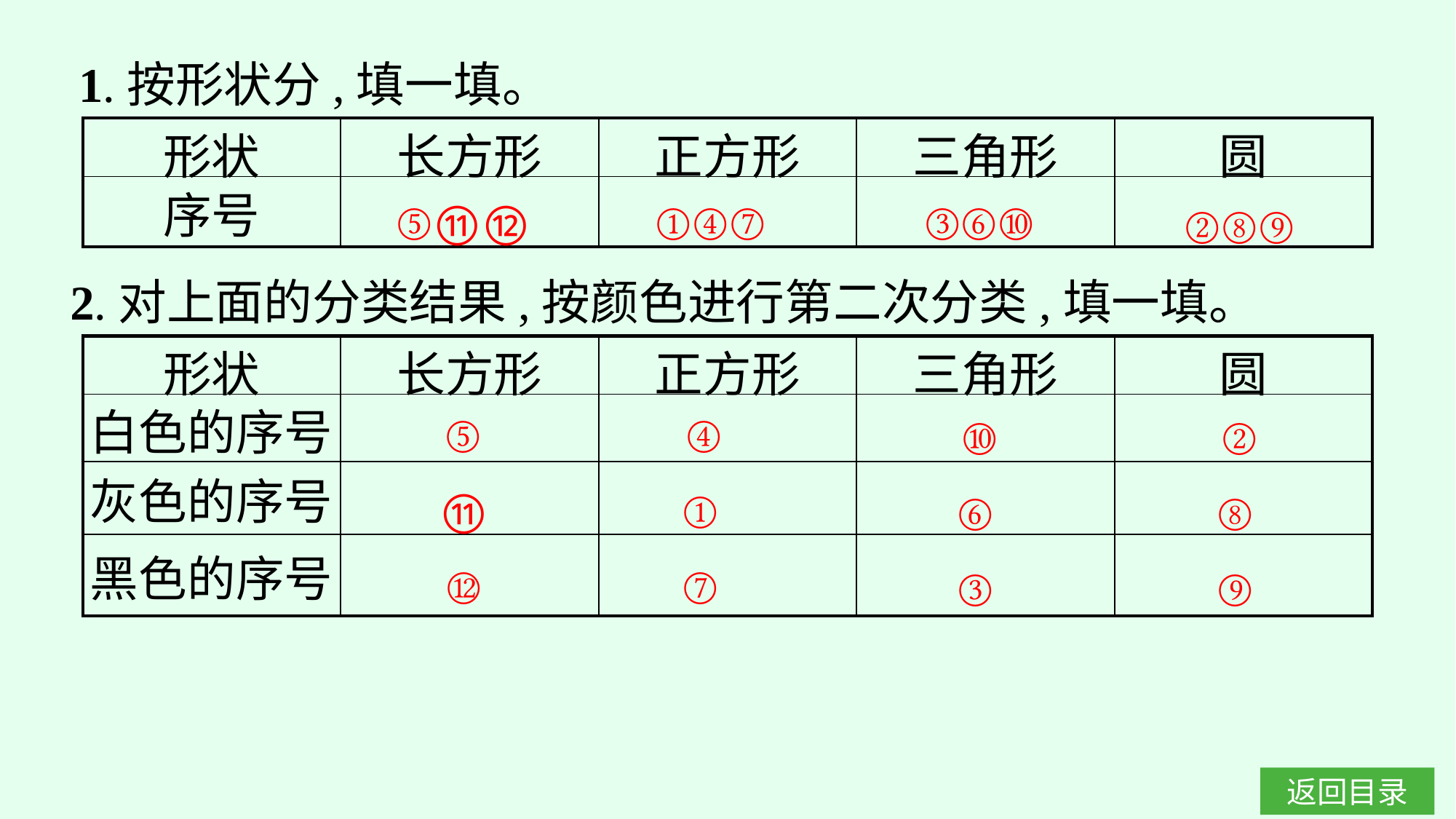

1.按形状分,填一填。
| 形状 | 长方形 | 正方形 | 三角形 | 圆 |
| --- | --- | --- | --- | --- |
| 序号 |  |  |  |  |
③⑥⑩
⑤⑪⑫
①④⑦
②⑧⑨
2.对上面的分类结果,按颜色进行第二次分类,填一填。
| 形状 | 长方形 | 正方形 | 三角形 | 圆 |
| --- | --- | --- | --- | --- |
| 白色的序号 |  |  |  |  |
| 灰色的序号 |  |  |  |  |
| 黑色的序号 |  |  |  |  |
④
⑤
⑩
②
①
⑪
⑥
⑧
⑦
⑫
③
⑨